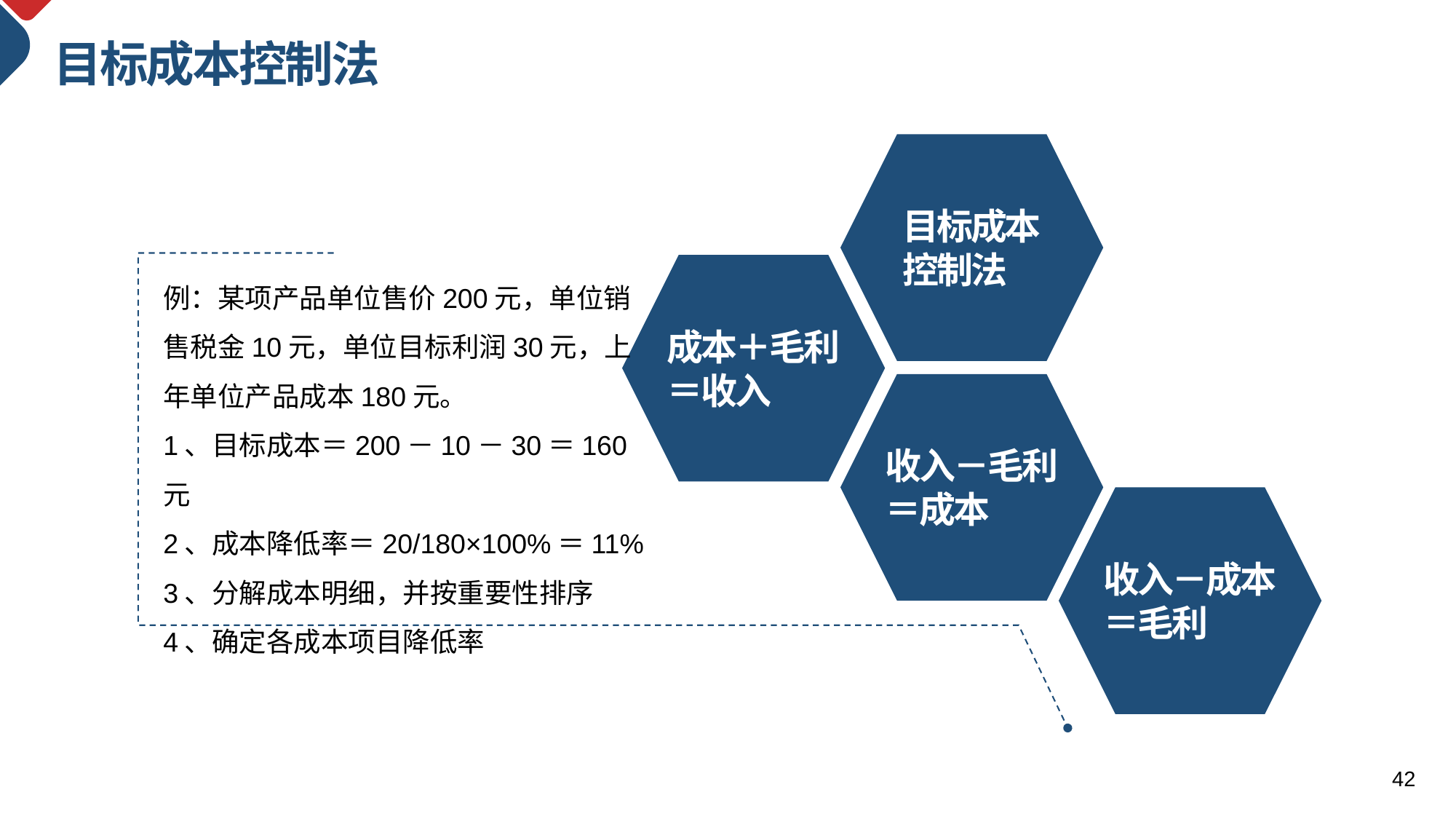

目标成本控制法

目标成本
控制法

成本＋毛利
＝收入
例：某项产品单位售价200元，单位销售税金10元，单位目标利润30元，上年单位产品成本180元。
1、目标成本＝200－10－30＝160元
2、成本降低率＝20/180×100%＝11%
3、分解成本明细，并按重要性排序
4、确定各成本项目降低率

收入－毛利
＝成本

收入－成本
＝毛利